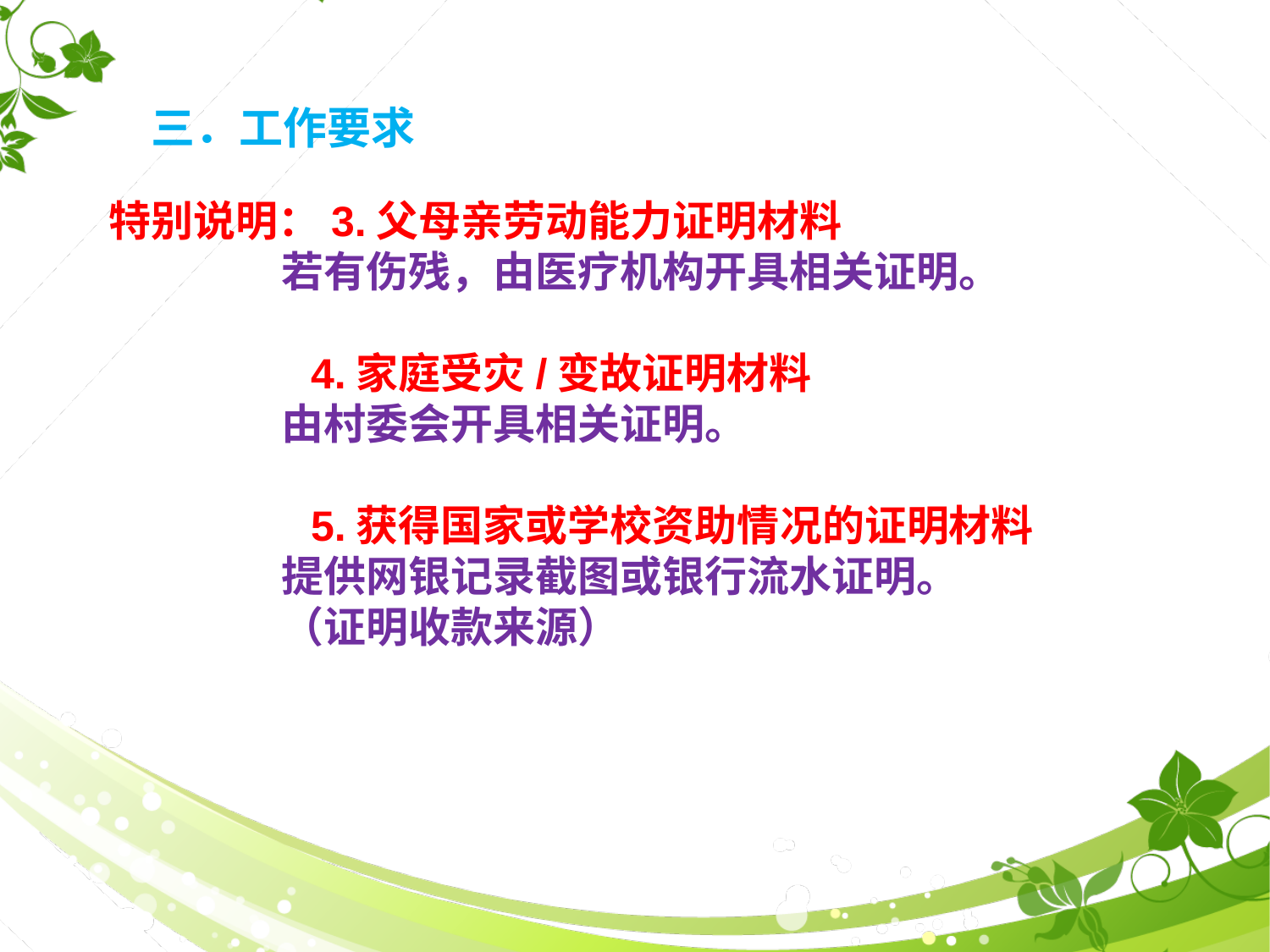

三．工作要求
特别说明：3.父母亲劳动能力证明材料
                 若有伤残，由医疗机构开具相关证明。

                 4.家庭受灾/变故证明材料
                 由村委会开具相关证明。

                 5.获得国家或学校资助情况的证明材料
                 提供网银记录截图或银行流水证明。
                 （证明收款来源）